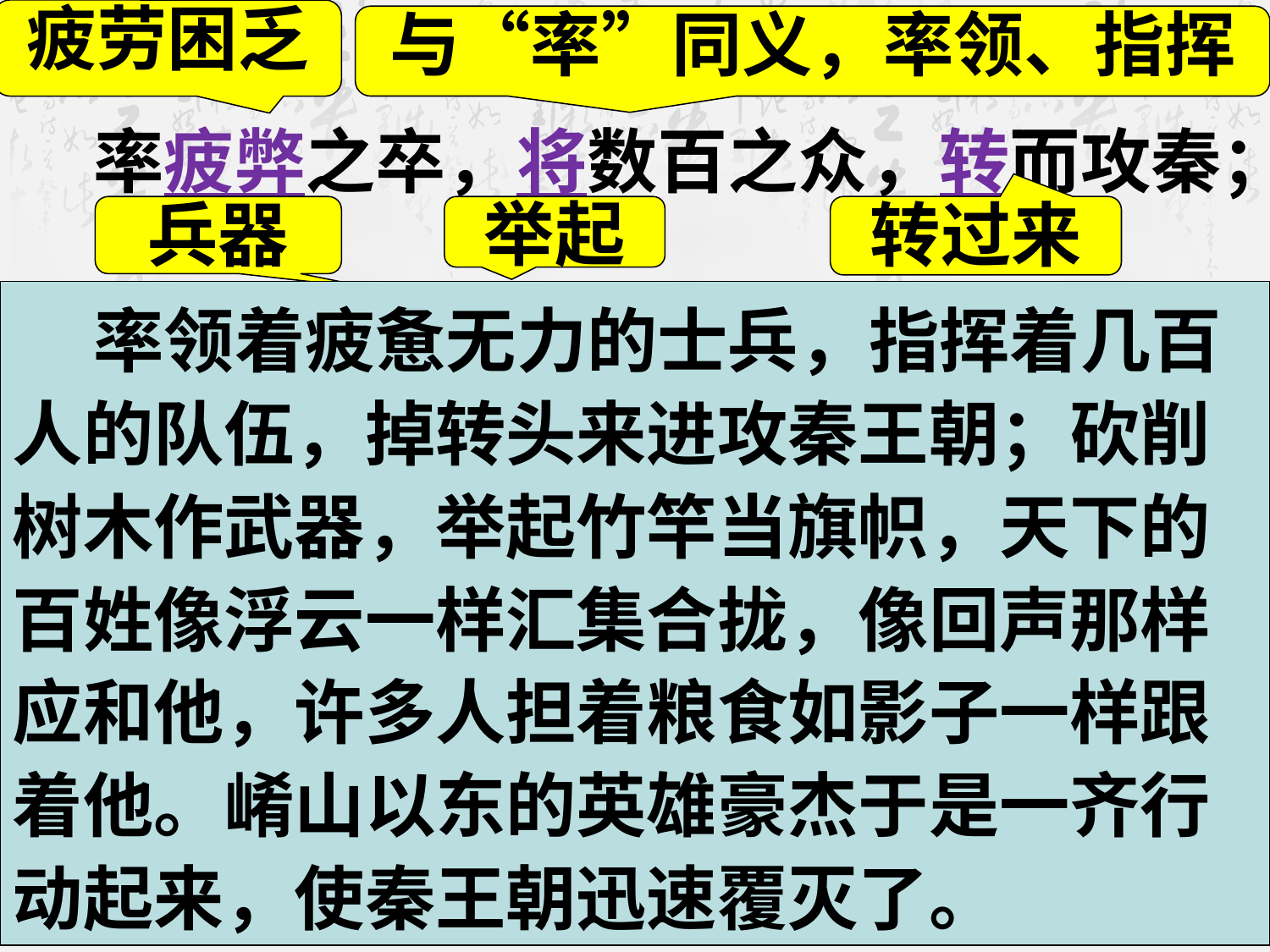

疲劳困乏
与“率”同义，率领、指挥
    率疲弊之卒，将数百之众，转而攻秦；斩木为兵，揭竿为旗，天下云合而响应，赢粮而景从。山东豪俊遂并起而亡秦族矣。
兵器
举起
转过来
    率领着疲惫无力的士兵，指挥着几百人的队伍，掉转头来进攻秦王朝；砍削树木作武器，举起竹竿当旗帜，天下的百姓像浮云一样汇集合拢，像回声那样应和他，许多人担着粮食如影子一样跟着他。崤山以东的英雄豪杰于是一齐行动起来，使秦王朝迅速覆灭了。
像回声一样…
像浮云一样……
背负
通“影”，像影子一样……
一并
起义
使……亡